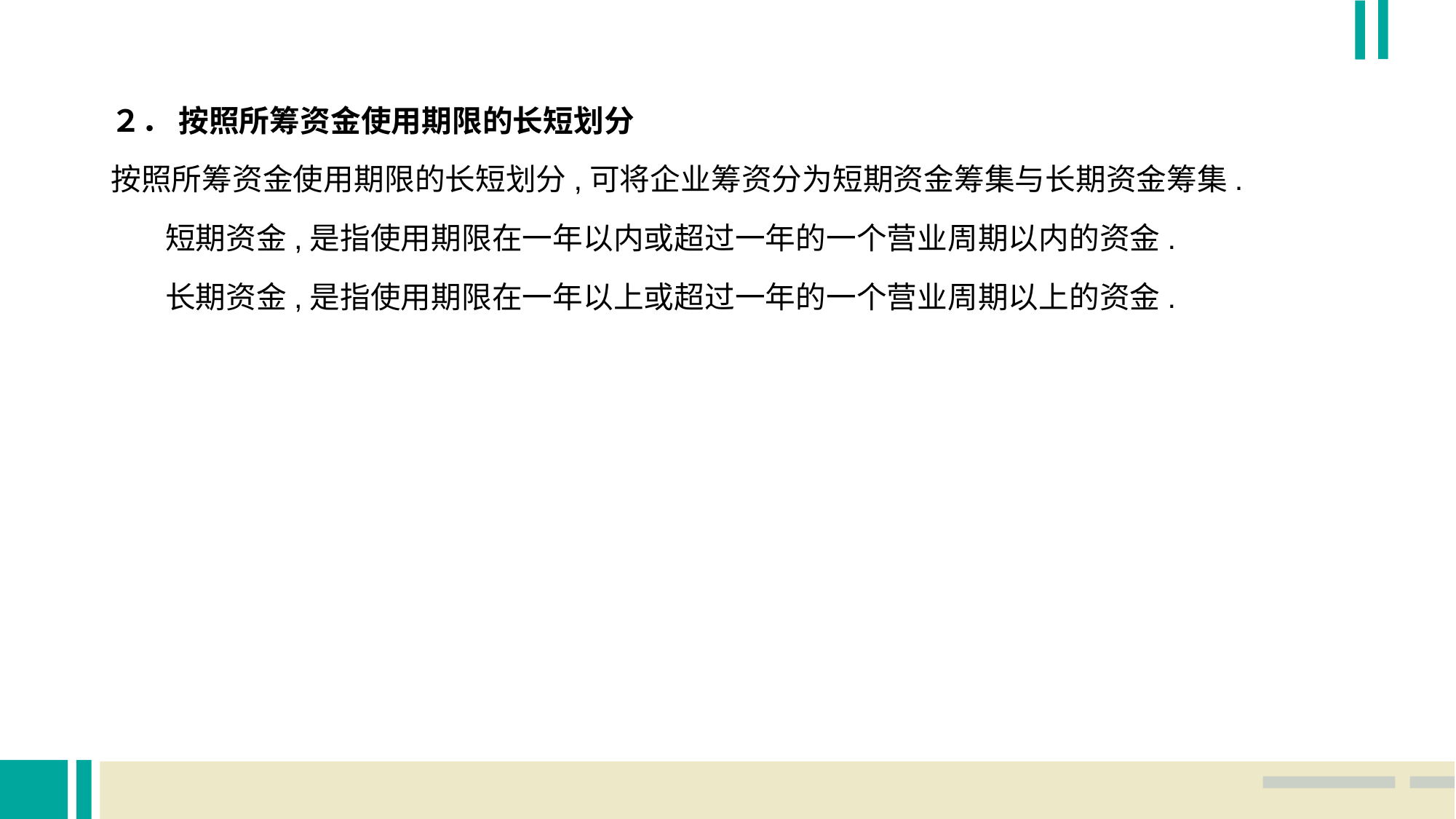

２． 按照所筹资金使用期限的长短划分
按照所筹资金使用期限的长短划分,可将企业筹资分为短期资金筹集与长期资金筹集.
       短期资金,是指使用期限在一年以内或超过一年的一个营业周期以内的资金.
       长期资金,是指使用期限在一年以上或超过一年的一个营业周期以上的资金.